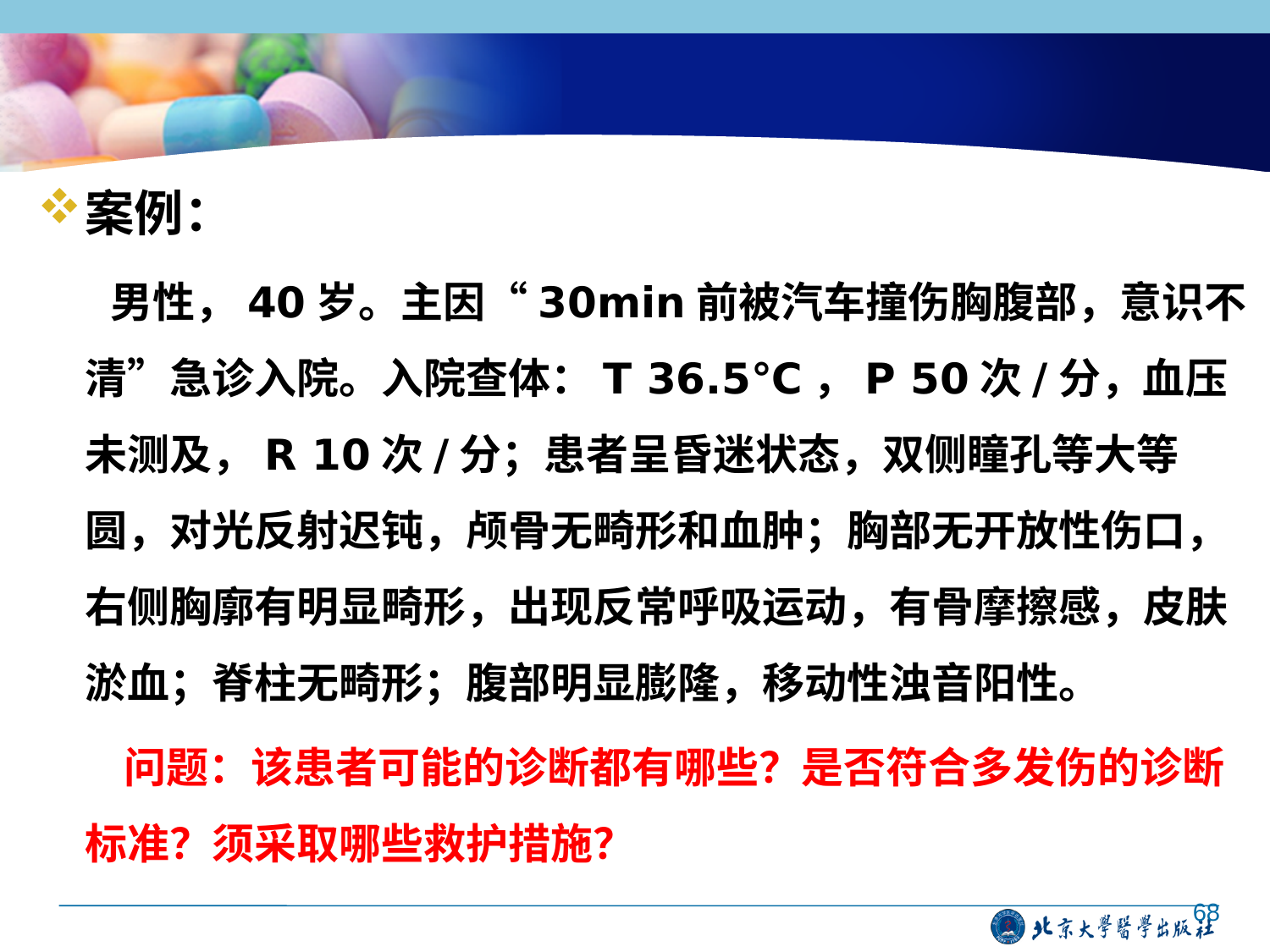

#
案例：
        男性，40岁。主因“30min前被汽车撞伤胸腹部，意识不清”急诊入院。入院查体：T 36.5℃，P 50次/分，血压未测及，R 10次/分；患者呈昏迷状态，双侧瞳孔等大等圆，对光反射迟钝，颅骨无畸形和血肿；胸部无开放性伤口，右侧胸廓有明显畸形，出现反常呼吸运动，有骨摩擦感，皮肤淤血；脊柱无畸形；腹部明显膨隆，移动性浊音阳性。
        问题：该患者可能的诊断都有哪些？是否符合多发伤的诊断标准？须采取哪些救护措施？
68